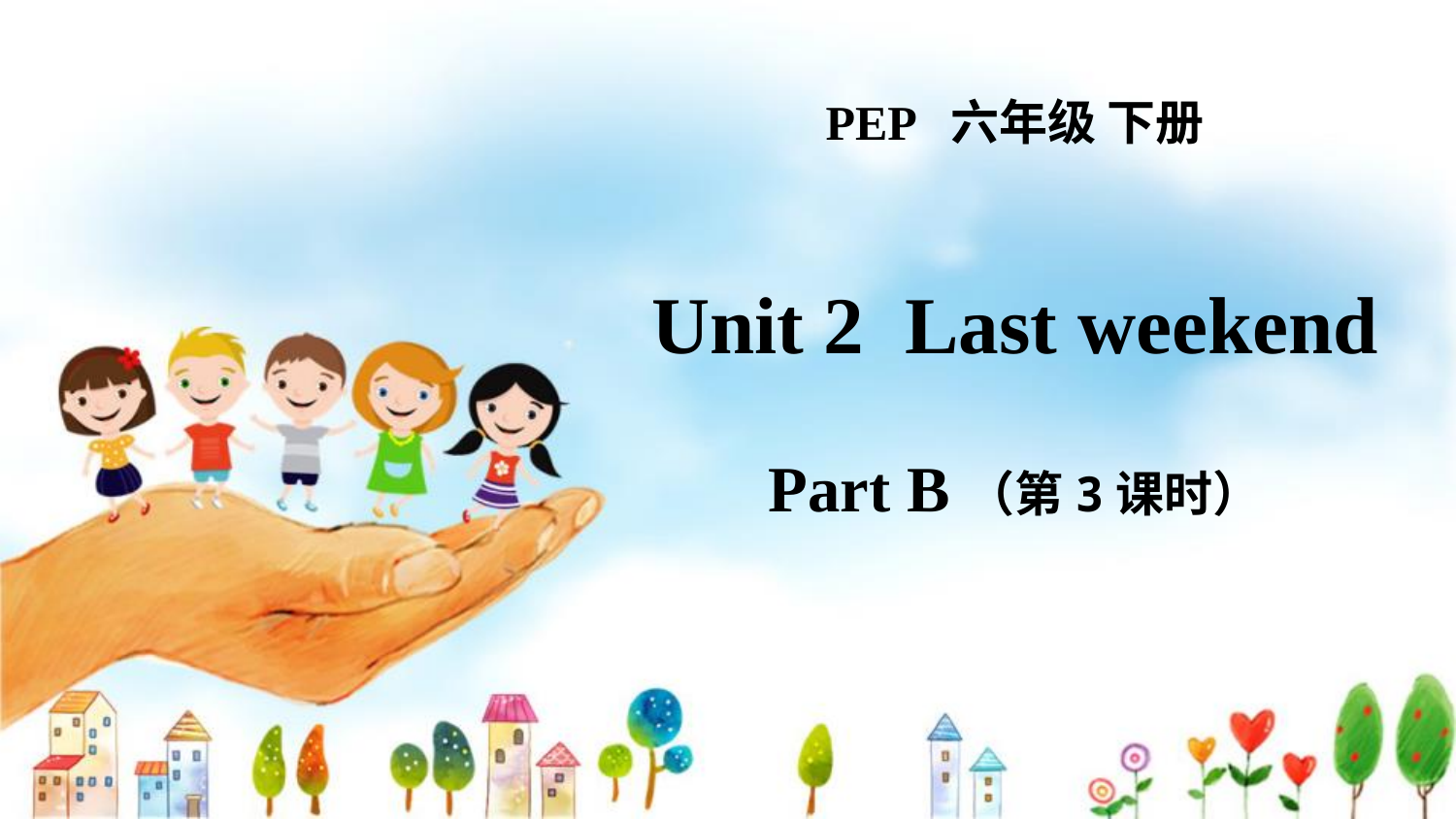

PEP  六年级 下册
Unit 2  Last weekend
Part B（第3课时）